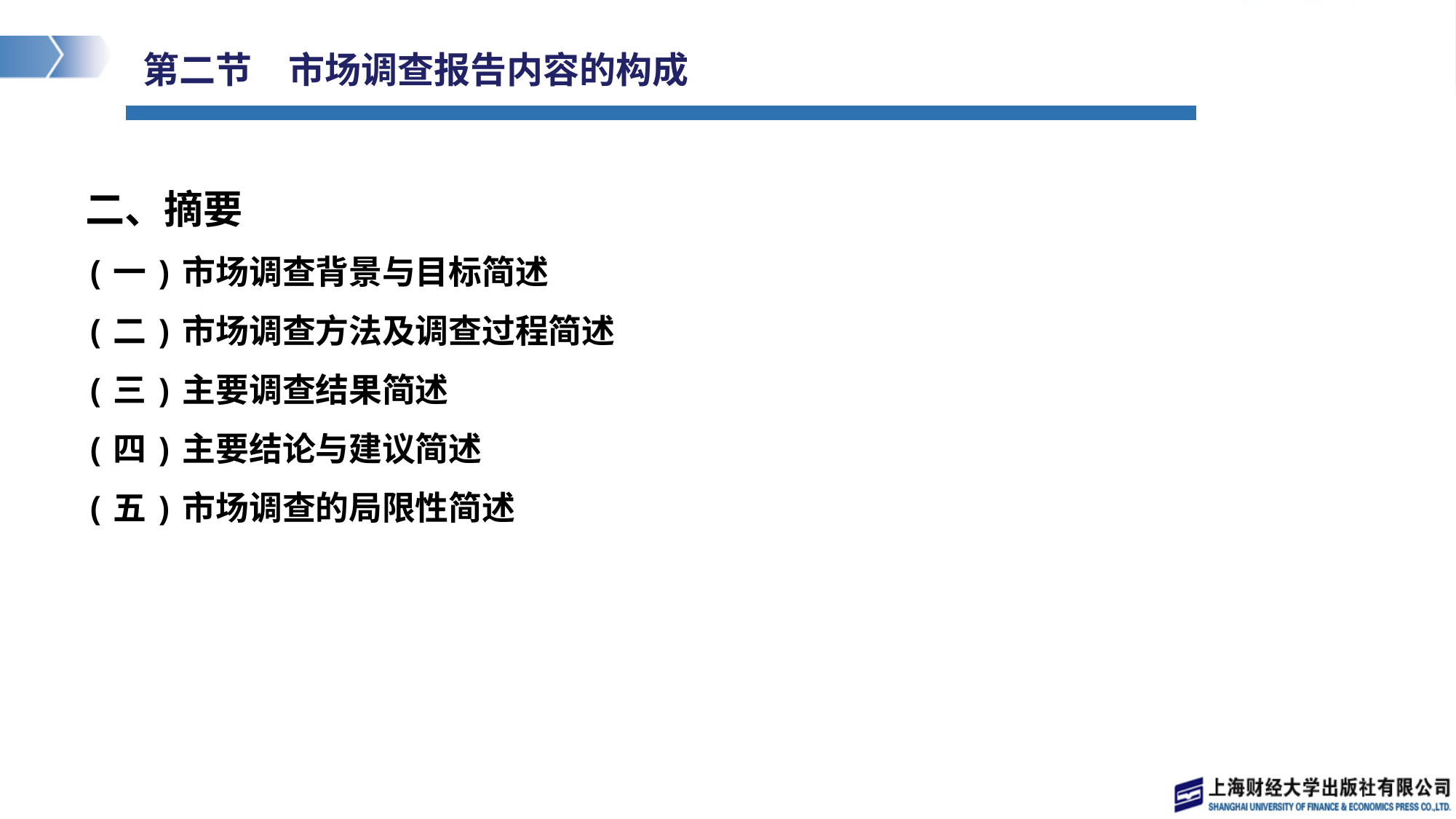

# 第二节　市场调查报告内容的构成
二、摘要
(一)市场调查背景与目标简述
(二)市场调查方法及调查过程简述
(三)主要调查结果简述
(四)主要结论与建议简述
(五)市场调查的局限性简述